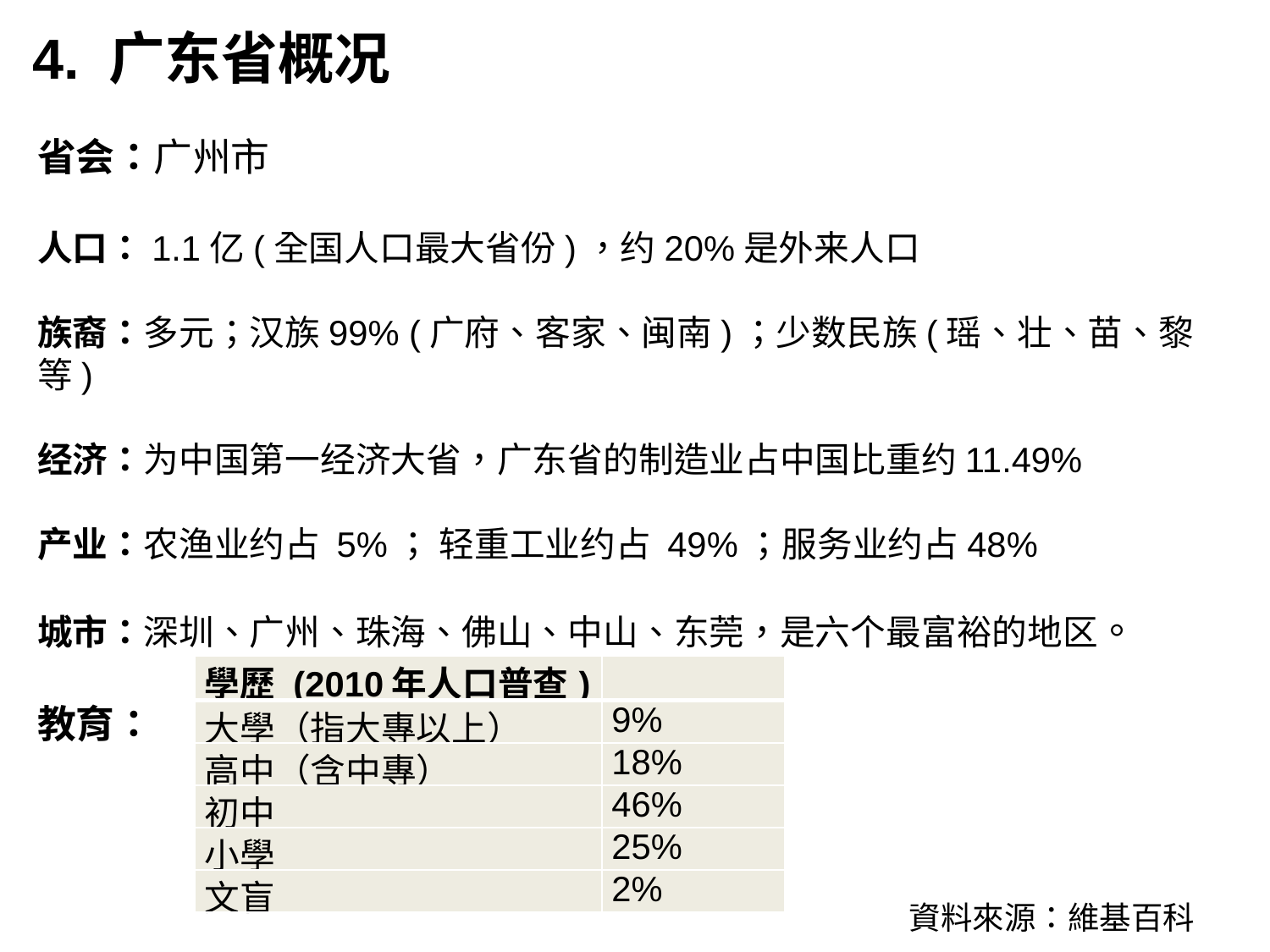

4. 广东省概况
省会：广州市

人口：1.1亿(全国人口最大省份)，约20%是外来人口

族裔：多元；汉族99% (广府、客家、闽南)；少数民族(瑶、壮、苗、黎等)

经济：为中国第一经济大省，广东省的制造业占中国比重约11.49%

产业：农渔业约占 5%； 轻重工业约占 49%；服务业约占48%

城市：深圳、广州、珠海、佛山、中山、东莞，是六个最富裕的地区。

教育：

| 學歷 (2010年人口普查) |  |
| --- | --- |
| 大學（指大專以上） | 9% |
| 高中（含中專） | 18% |
| 初中 | 46% |
| 小學 | 25% |
| 文盲 | 2% |
資料來源：維基百科